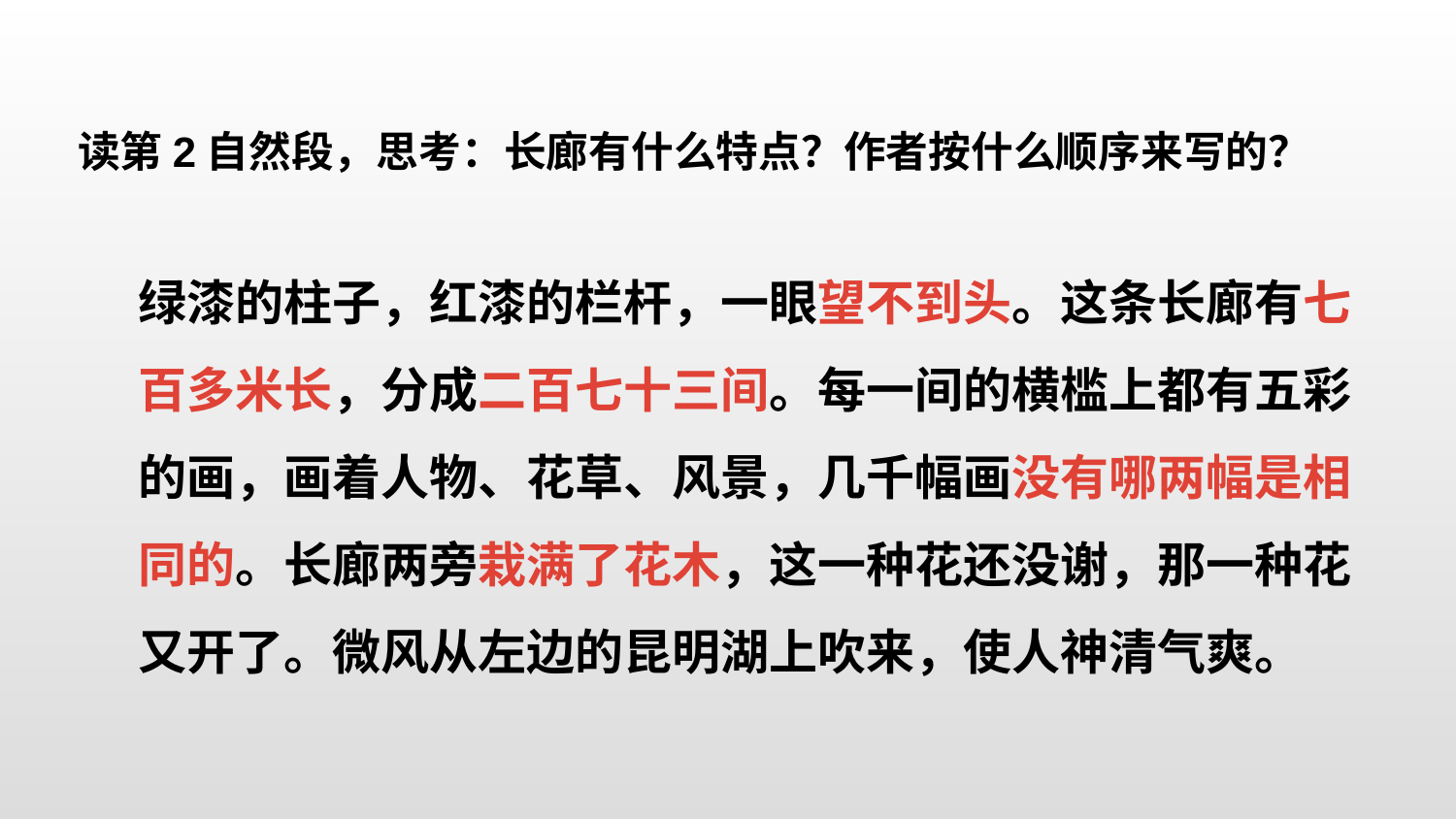

读第2自然段，思考：长廊有什么特点？作者按什么顺序来写的？
绿漆的柱子，红漆的栏杆，一眼望不到头。这条长廊有七百多米长，分成二百七十三间。每一间的横槛上都有五彩的画，画着人物、花草、风景，几千幅画没有哪两幅是相同的。长廊两旁栽满了花木，这一种花还没谢，那一种花又开了。微风从左边的昆明湖上吹来，使人神清气爽。